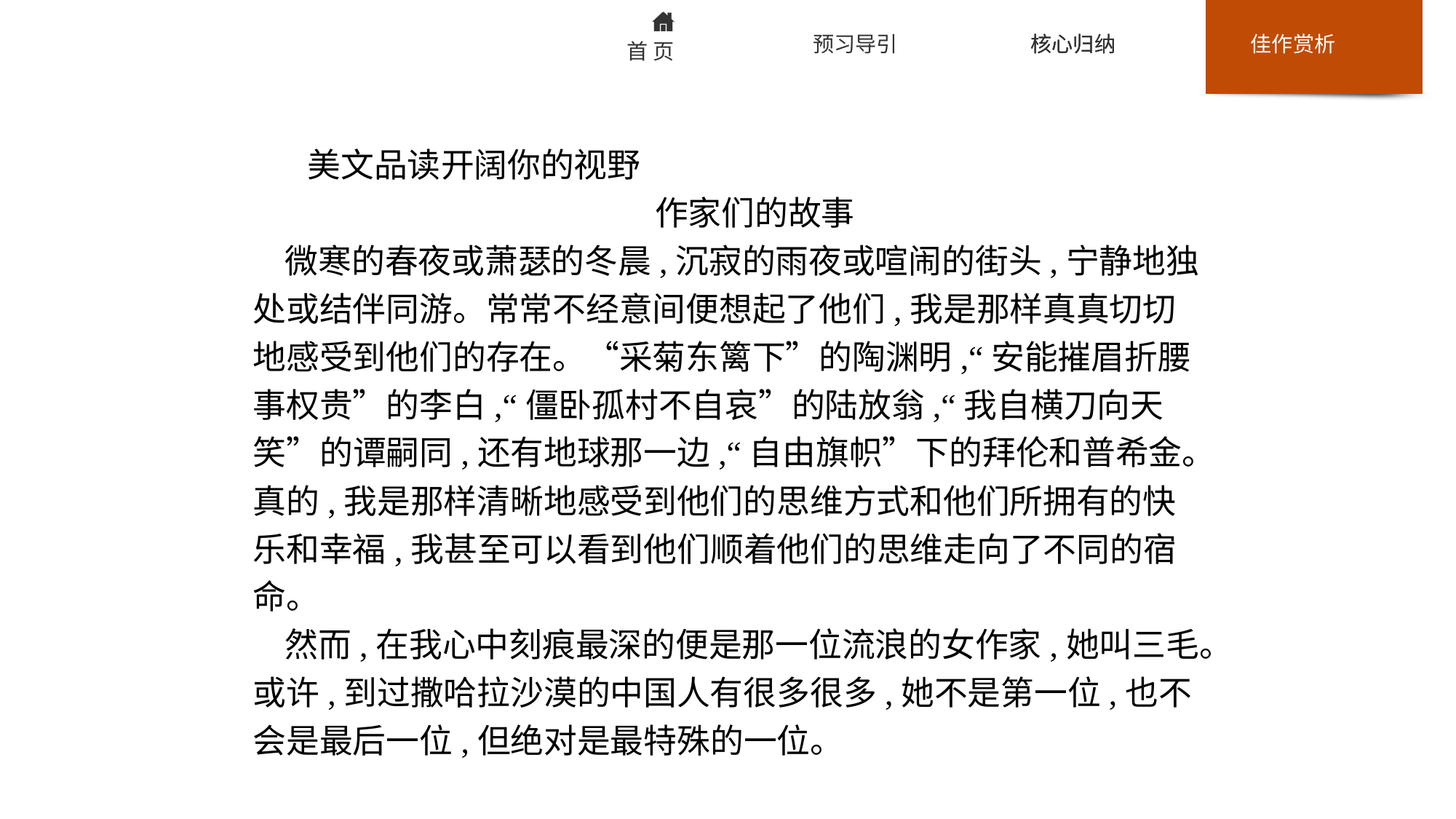

美文品读开阔你的视野
作家们的故事
微寒的春夜或萧瑟的冬晨,沉寂的雨夜或喧闹的街头,宁静地独处或结伴同游。常常不经意间便想起了他们,我是那样真真切切地感受到他们的存在。“采菊东篱下”的陶渊明,“安能摧眉折腰事权贵”的李白,“僵卧孤村不自哀”的陆放翁,“我自横刀向天笑”的谭嗣同,还有地球那一边,“自由旗帜”下的拜伦和普希金。真的,我是那样清晰地感受到他们的思维方式和他们所拥有的快乐和幸福,我甚至可以看到他们顺着他们的思维走向了不同的宿命。
然而,在我心中刻痕最深的便是那一位流浪的女作家,她叫三毛。或许,到过撒哈拉沙漠的中国人有很多很多,她不是第一位,也不会是最后一位,但绝对是最特殊的一位。